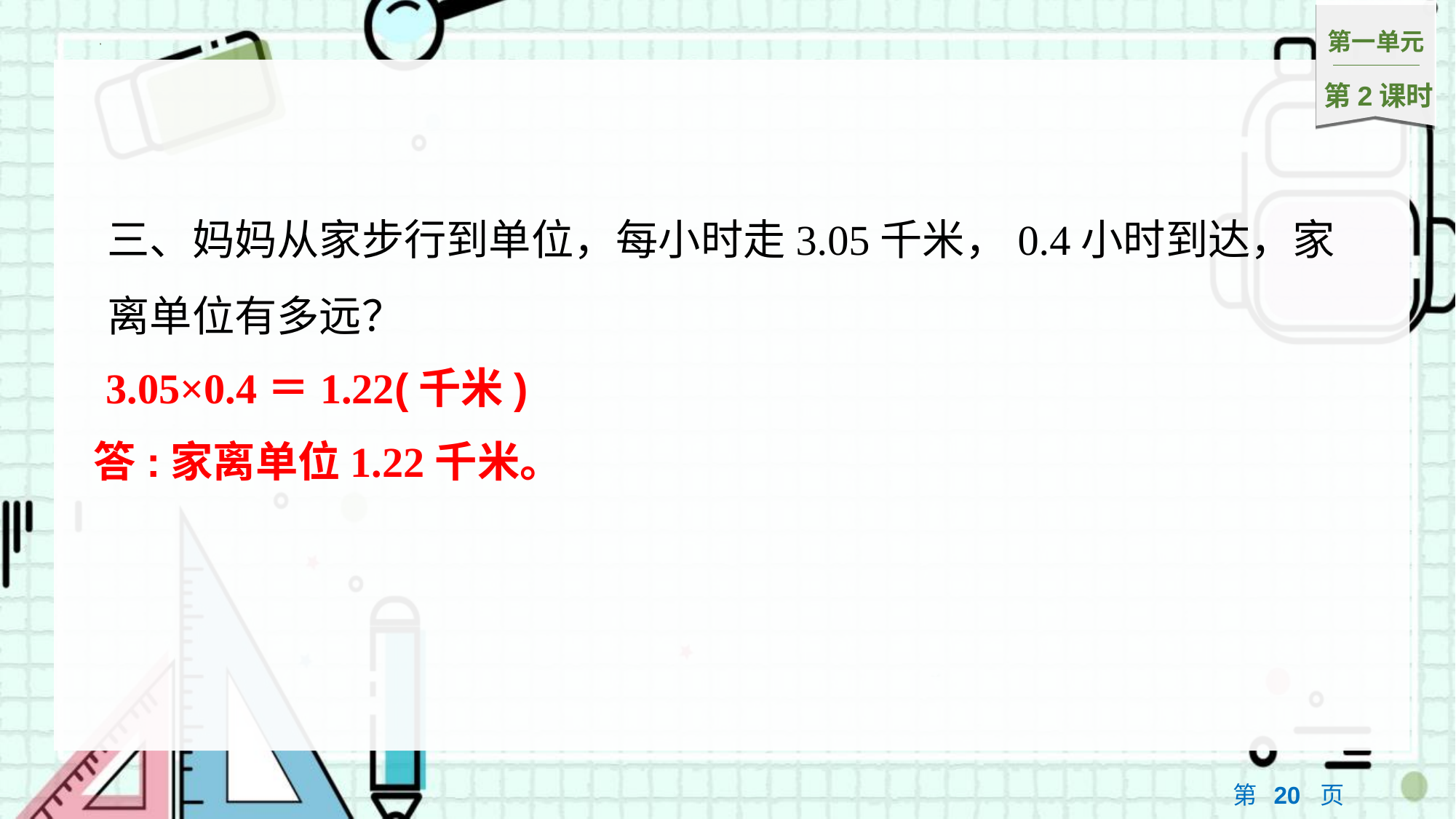

三、妈妈从家步行到单位，每小时走3.05千米，0.4小时到达，家离单位有多远？
3.05×0.4＝1.22(千米)
答:家离单位1.22千米。